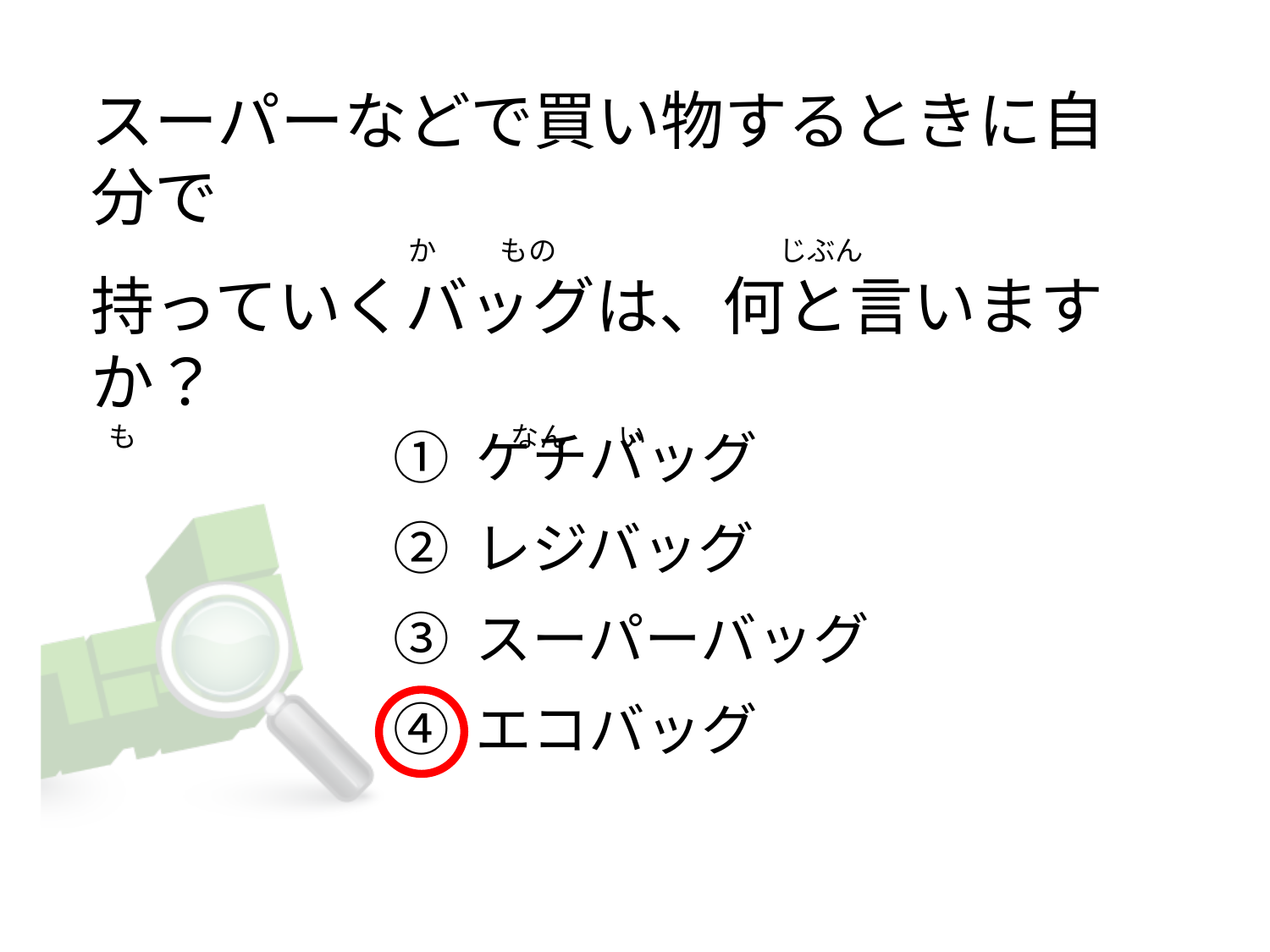

# スーパーなどで買い物するときに自分で                                                   か          もの                                   じぶん 持っていくバッグは、何と言いますか？     も                                                           なん        い
① ケチバッグ
② レジバッグ
③ スーパーバッグ
④ エコバッグ